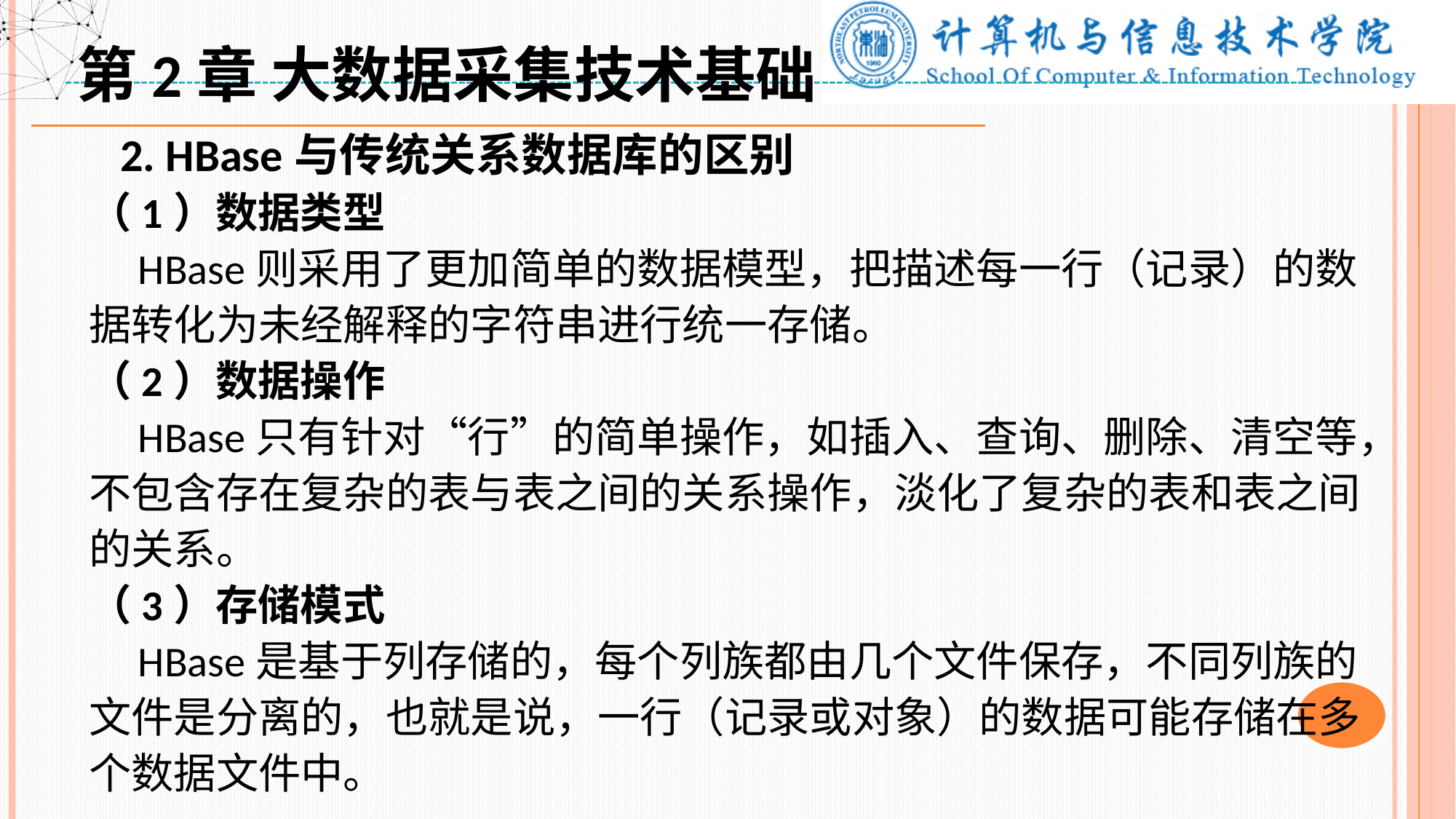

第2章 大数据采集技术基础
   2. HBase与传统关系数据库的区别
（1）数据类型
      HBase则采用了更加简单的数据模型，把描述每一行（记录）的数据转化为未经解释的字符串进行统一存储。
（2）数据操作
      HBase只有针对“行”的简单操作，如插入、查询、删除、清空等，不包含存在复杂的表与表之间的关系操作，淡化了复杂的表和表之间的关系。
（3）存储模式
      HBase是基于列存储的，每个列族都由几个文件保存，不同列族的文件是分离的，也就是说，一行（记录或对象）的数据可能存储在多个数据文件中。